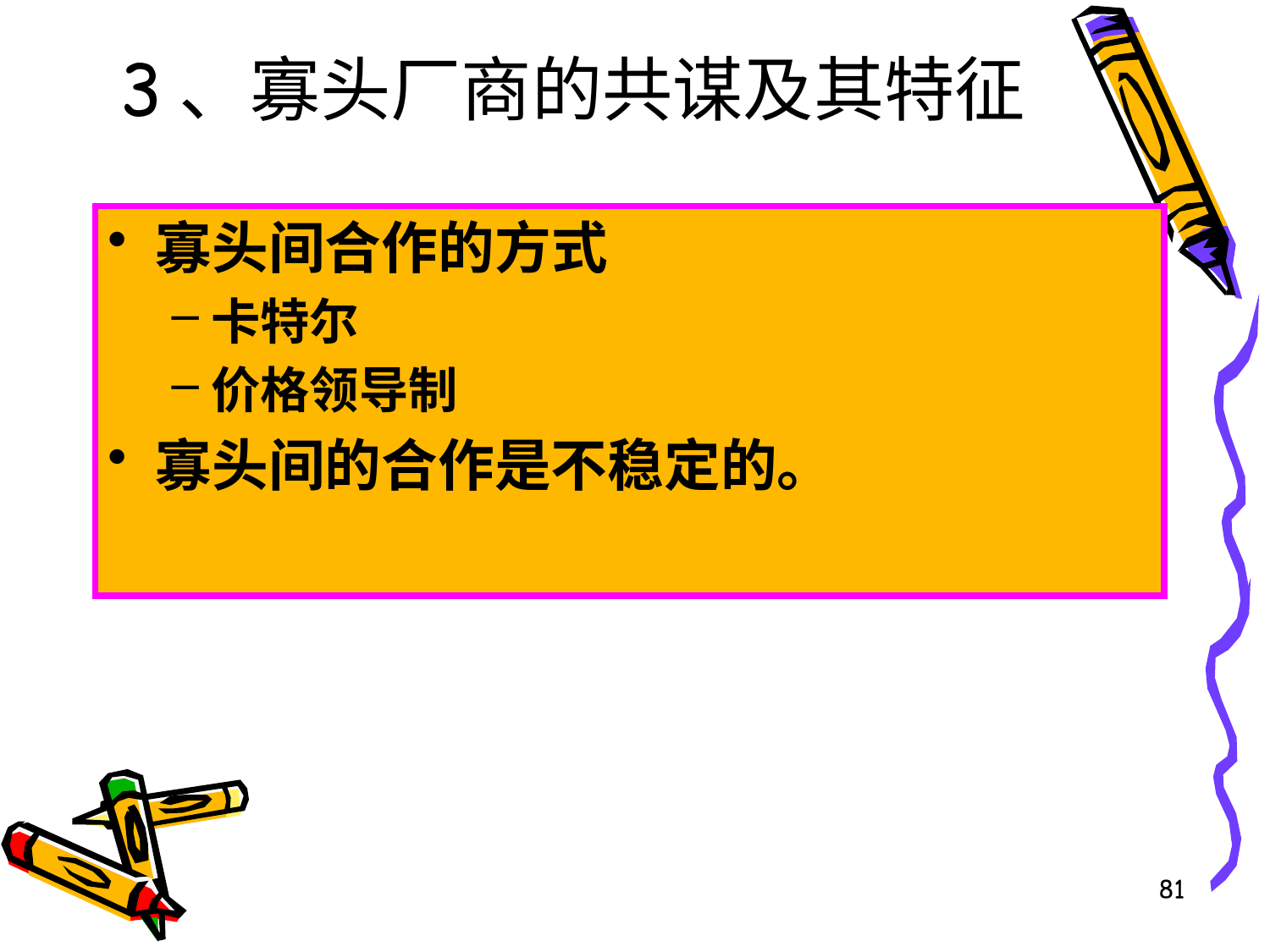

# 3、寡头厂商的共谋及其特征
寡头间合作的方式
卡特尔
价格领导制
寡头间的合作是不稳定的。
81